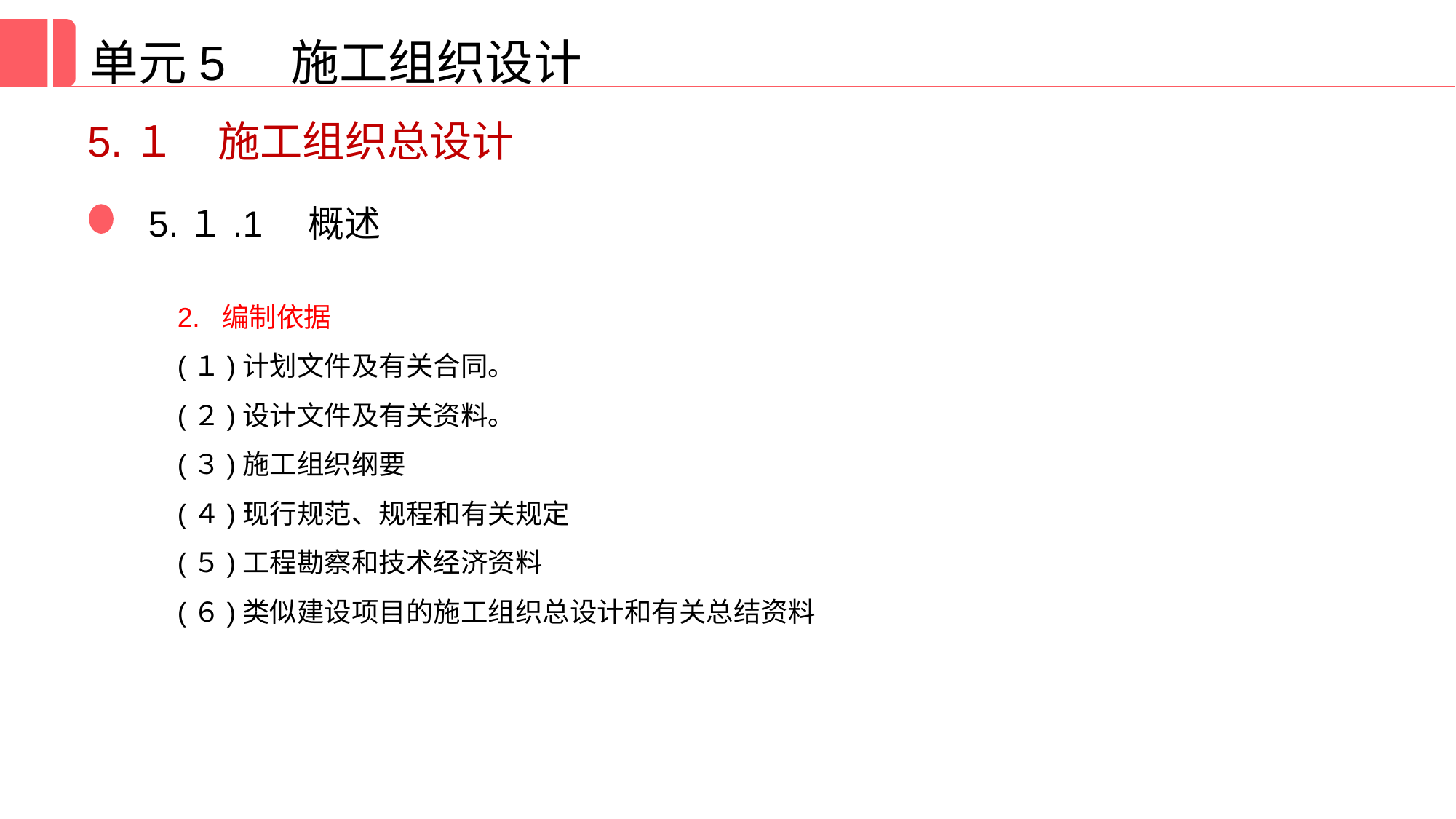

单元5    施工组织设计

5.１　施工组织总设计
5.１.1　概述

2.  编制依据
(１)计划文件及有关合同。
(２)设计文件及有关资料。
(３)施工组织纲要
(４)现行规范、规程和有关规定
(５)工程勘察和技术经济资料
(６)类似建设项目的施工组织总设计和有关总结资料